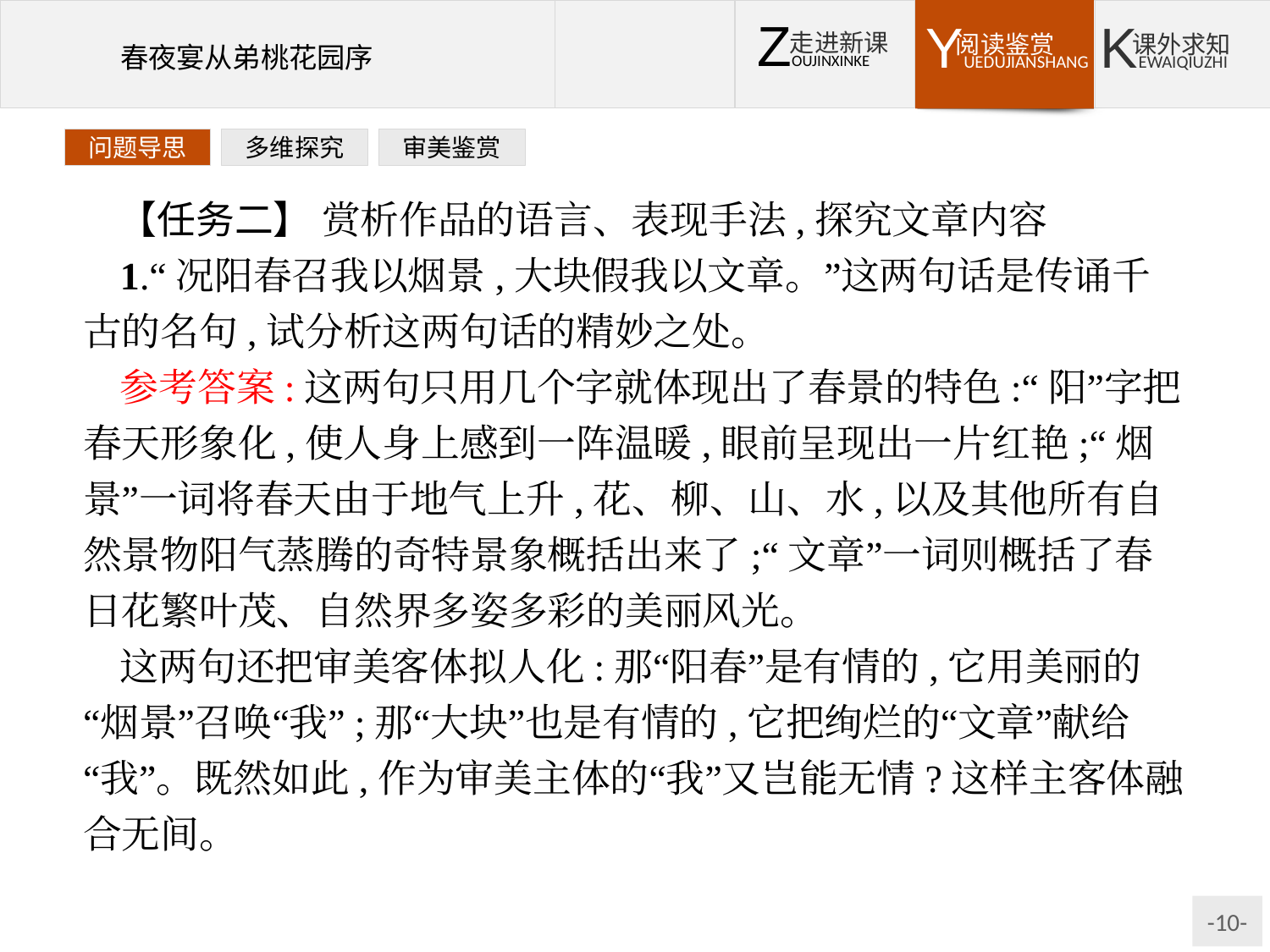

问题导思
多维探究
审美鉴赏
【任务二】 赏析作品的语言、表现手法,探究文章内容
1.“况阳春召我以烟景,大块假我以文章。”这两句话是传诵千古的名句,试分析这两句话的精妙之处。
参考答案:这两句只用几个字就体现出了春景的特色:“阳”字把春天形象化,使人身上感到一阵温暖,眼前呈现出一片红艳;“烟景”一词将春天由于地气上升,花、柳、山、水,以及其他所有自然景物阳气蒸腾的奇特景象概括出来了;“文章”一词则概括了春日花繁叶茂、自然界多姿多彩的美丽风光。
这两句还把审美客体拟人化:那“阳春”是有情的,它用美丽的“烟景”召唤“我”;那“大块”也是有情的,它把绚烂的“文章”献给“我”。既然如此,作为审美主体的“我”又岂能无情?这样主客体融合无间。